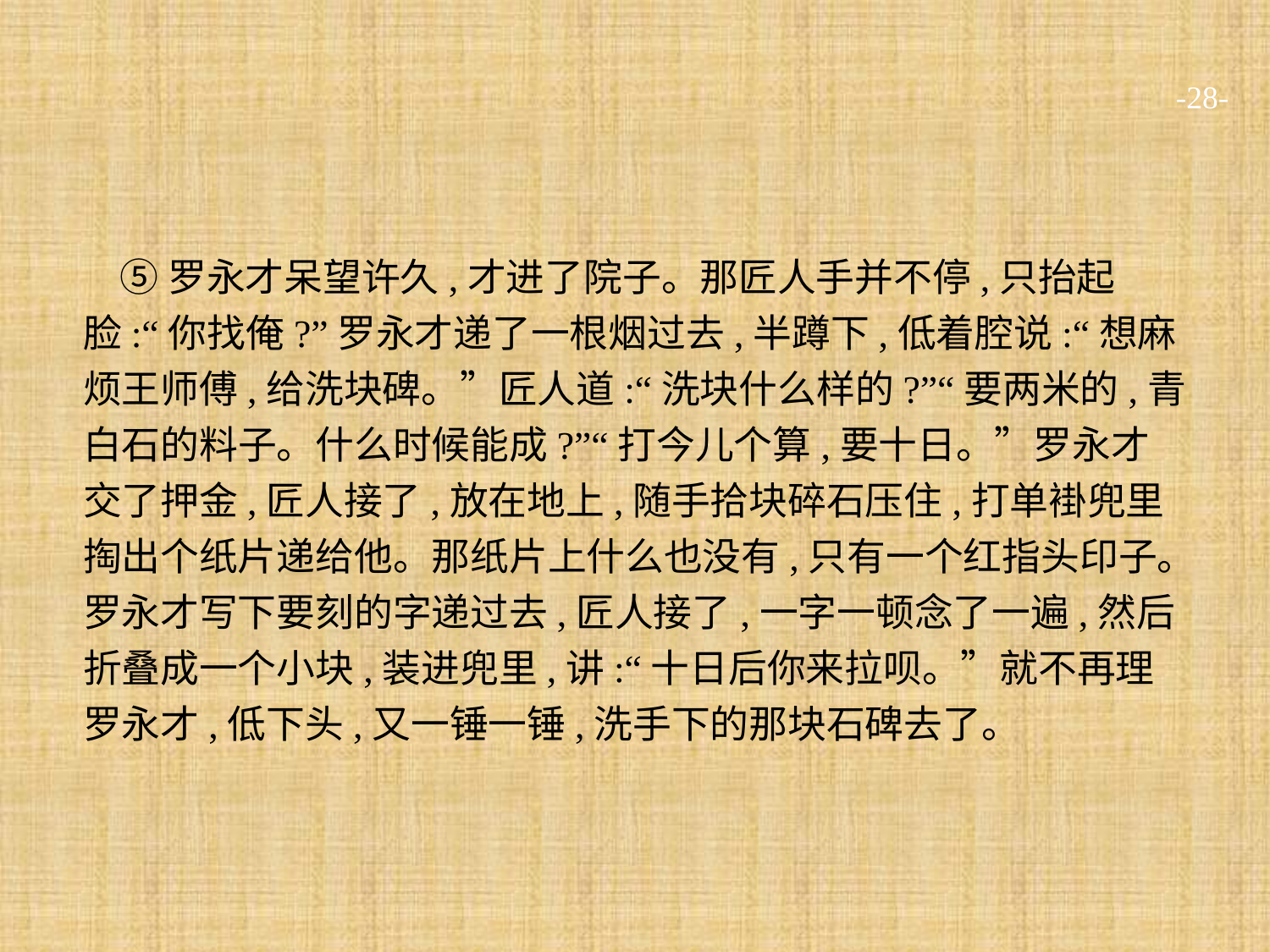

-28-
⑤罗永才呆望许久,才进了院子。那匠人手并不停,只抬起脸:“你找俺?”罗永才递了一根烟过去,半蹲下,低着腔说:“想麻烦王师傅,给洗块碑。”匠人道:“洗块什么样的?”“要两米的,青白石的料子。什么时候能成?”“打今儿个算,要十日。”罗永才交了押金,匠人接了,放在地上,随手拾块碎石压住,打单褂兜里掏出个纸片递给他。那纸片上什么也没有,只有一个红指头印子。罗永才写下要刻的字递过去,匠人接了,一字一顿念了一遍,然后折叠成一个小块,装进兜里,讲:“十日后你来拉呗。”就不再理罗永才,低下头,又一锤一锤,洗手下的那块石碑去了。